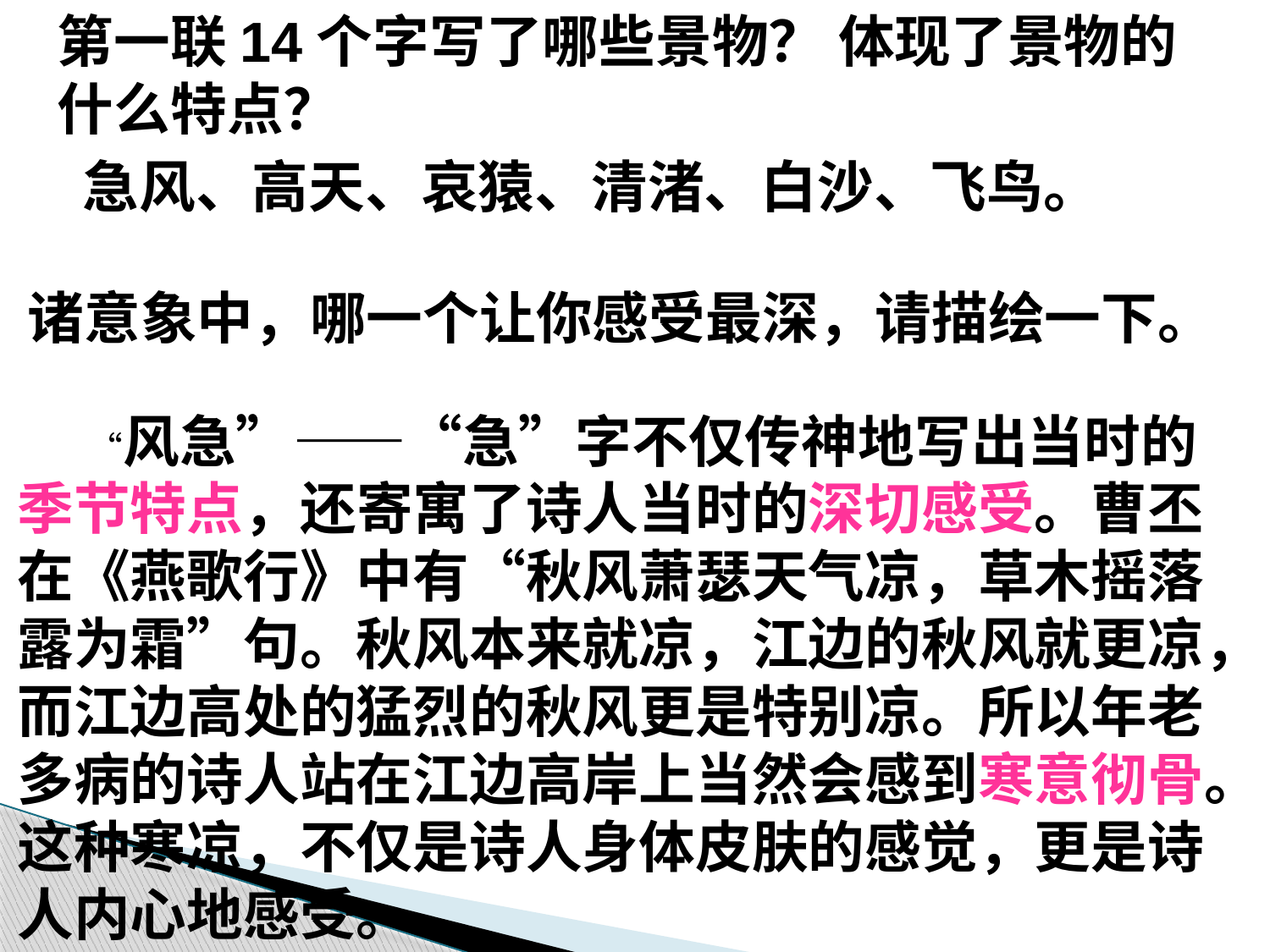

第一联14个字写了哪些景物？ 体现了景物的什么特点？
　急风、高天、哀猿、清渚、白沙、飞鸟。
诸意象中，哪一个让你感受最深，请描绘一下。

　　“风急”——“急”字不仅传神地写出当时的季节特点，还寄寓了诗人当时的深切感受。曹丕在《燕歌行》中有“秋风萧瑟天气凉，草木摇落露为霜”句。秋风本来就凉，江边的秋风就更凉，而江边高处的猛烈的秋风更是特别凉。所以年老多病的诗人站在江边高岸上当然会感到寒意彻骨。这种寒凉，不仅是诗人身体皮肤的感觉，更是诗人内心地感受。